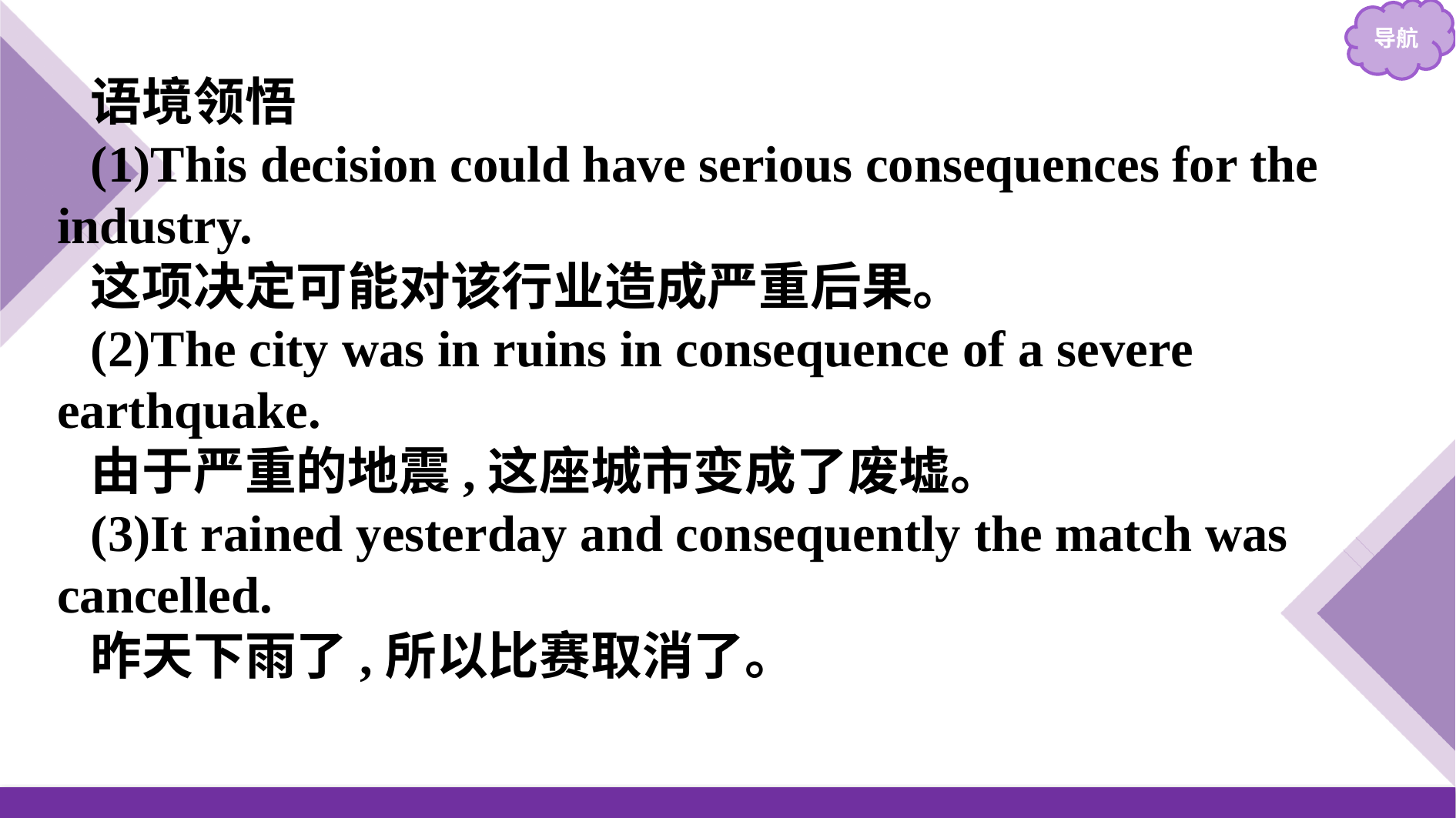

语境领悟
(1)This decision could have serious consequences for the industry.
这项决定可能对该行业造成严重后果。
(2)The city was in ruins in consequence of a severe earthquake.
由于严重的地震,这座城市变成了废墟。
(3)It rained yesterday and consequently the match was cancelled.
昨天下雨了,所以比赛取消了。